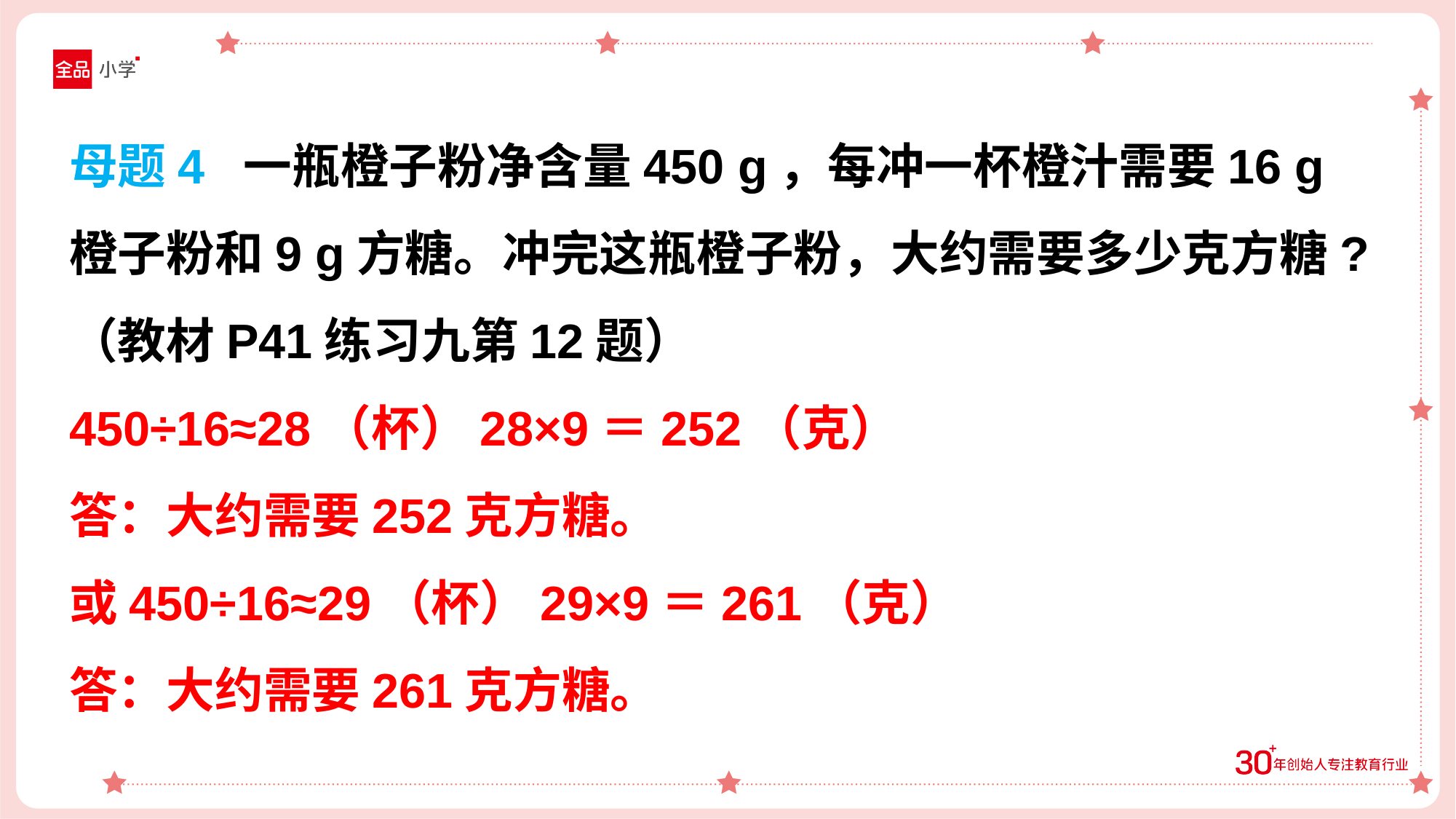

母题4  一瓶橙子粉净含量450 g，每冲一杯橙汁需要16 g橙子粉和9 g方糖。冲完这瓶橙子粉，大约需要多少克方糖?（教材P41练习九第12题）
450÷16≈28（杯）28×9＝252（克）
答：大约需要252克方糖。
或450÷16≈29（杯）29×9＝261（克）
答：大约需要261克方糖。